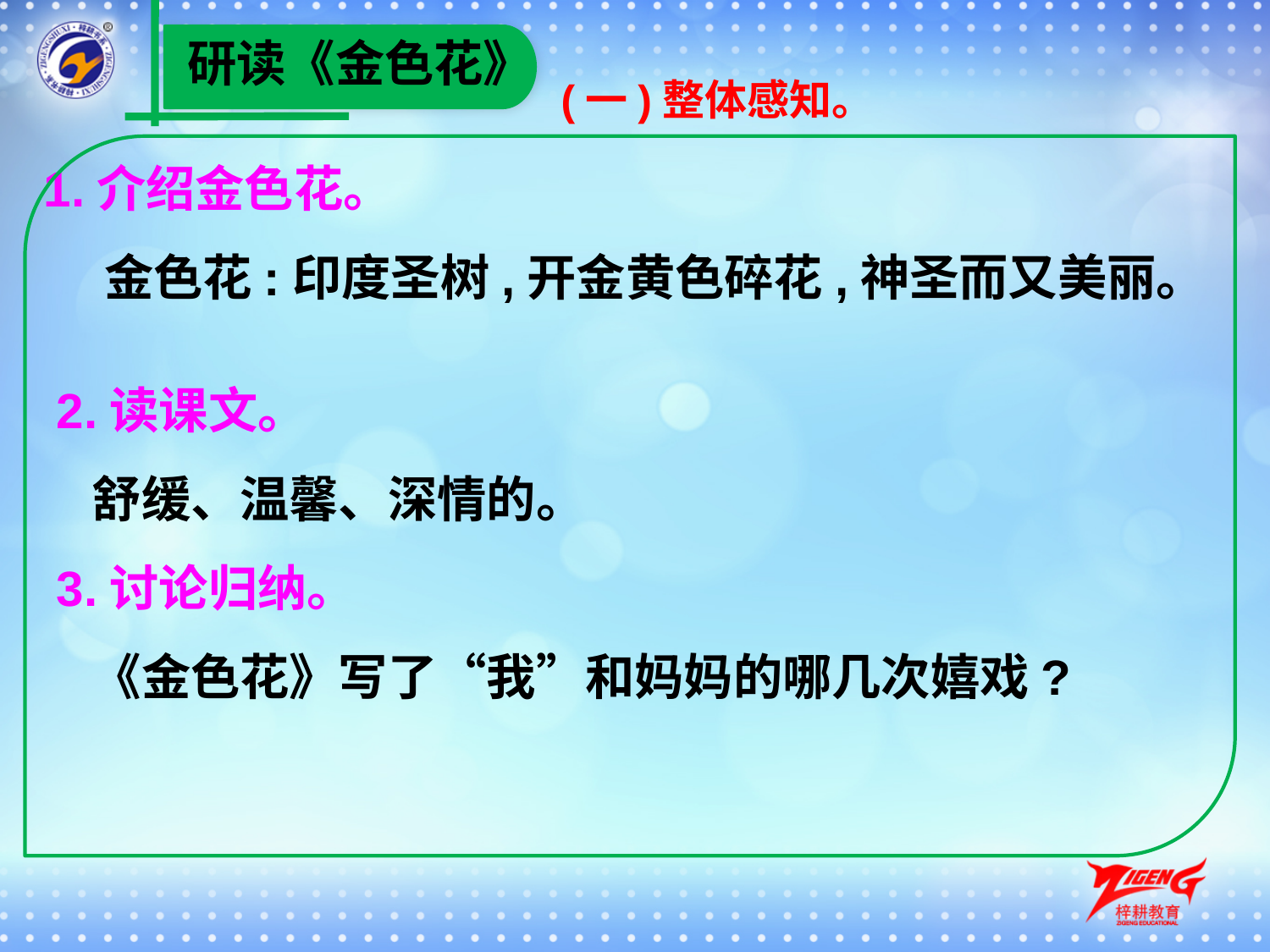

研读《金色花》
(一)整体感知。
1.介绍金色花。
　 金色花:印度圣树,开金黄色碎花,神圣而又美丽。

 2.读课文。
　舒缓、温馨、深情的。
 3.讨论归纳。
　《金色花》写了“我”和妈妈的哪几次嬉戏?